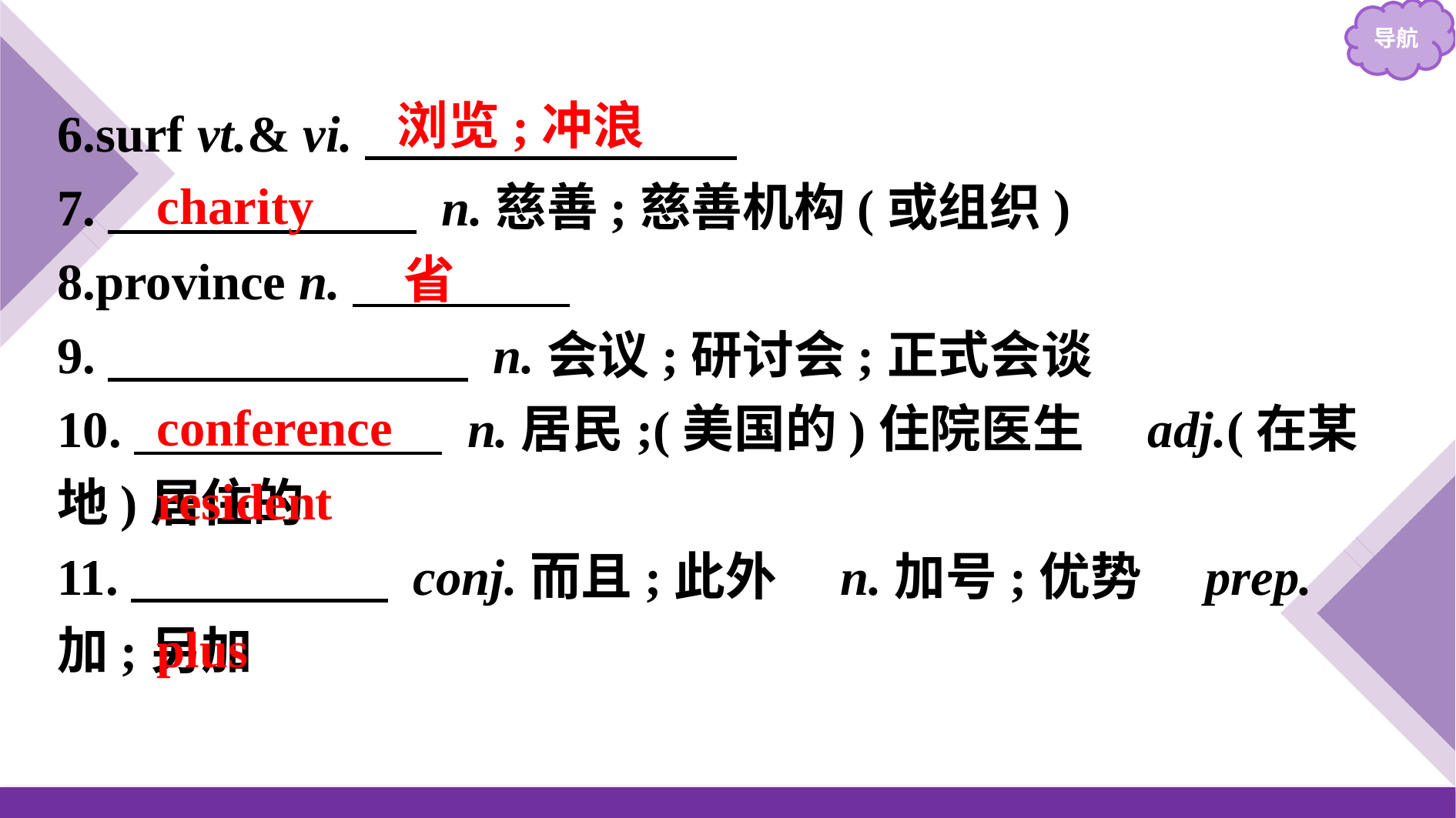

6.surf vt.& vi.
7.　　　　　　 n.慈善;慈善机构(或组织)
8.province n.
9.　　　　　　　 n.会议;研讨会;正式会谈
10.　　　　　　 n.居民;(美国的)住院医生　adj.(在某地)居住的
11.　　　　　 conj.而且;此外　n.加号;优势　prep.加;另加
浏览;冲浪
charity
                    省
conference
resident

plus